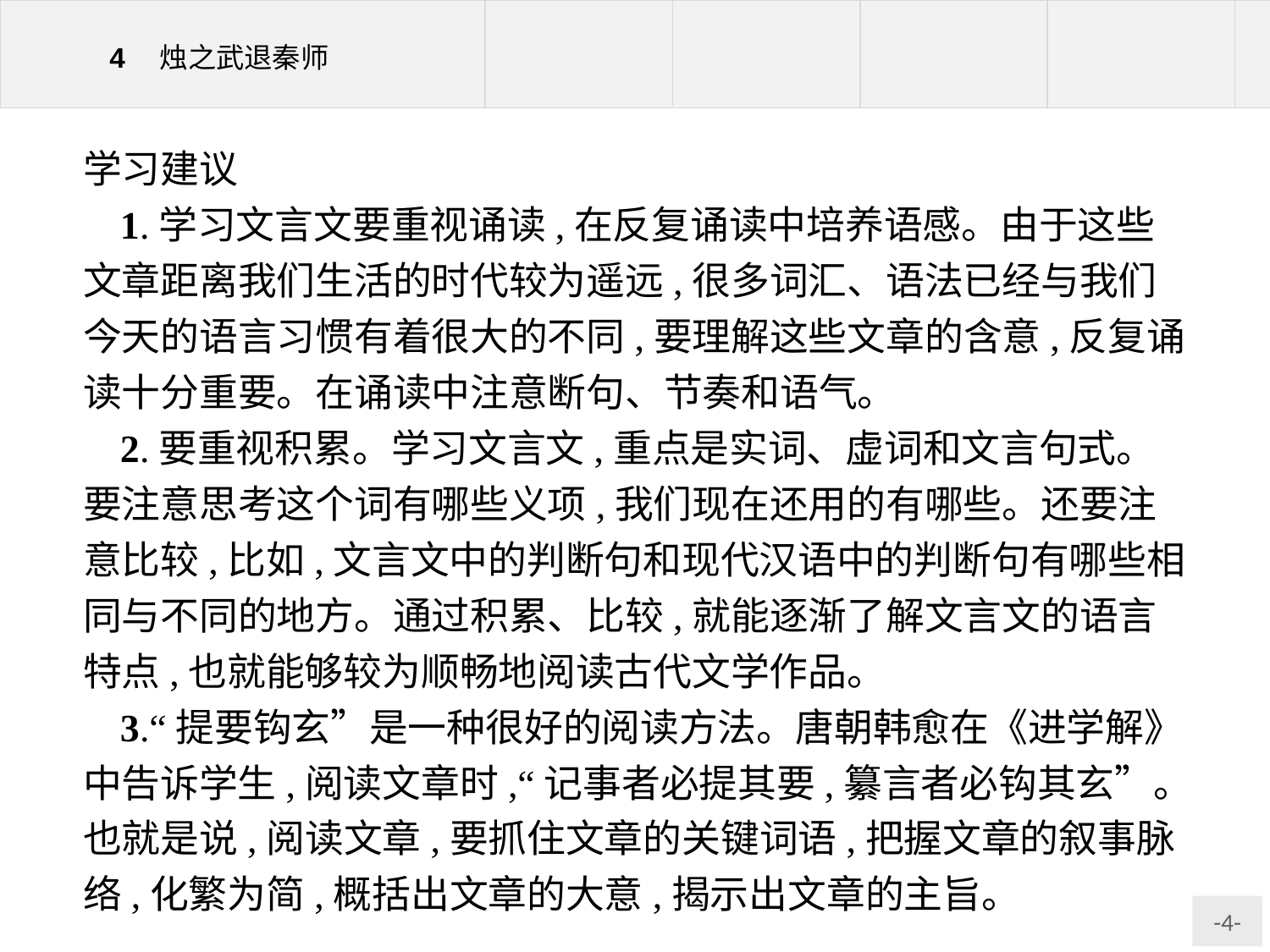

学习建议
1.学习文言文要重视诵读,在反复诵读中培养语感。由于这些文章距离我们生活的时代较为遥远,很多词汇、语法已经与我们今天的语言习惯有着很大的不同,要理解这些文章的含意,反复诵读十分重要。在诵读中注意断句、节奏和语气。
2.要重视积累。学习文言文,重点是实词、虚词和文言句式。要注意思考这个词有哪些义项,我们现在还用的有哪些。还要注意比较,比如,文言文中的判断句和现代汉语中的判断句有哪些相同与不同的地方。通过积累、比较,就能逐渐了解文言文的语言特点,也就能够较为顺畅地阅读古代文学作品。
3.“提要钩玄”是一种很好的阅读方法。唐朝韩愈在《进学解》中告诉学生,阅读文章时,“记事者必提其要,纂言者必钩其玄”。也就是说,阅读文章,要抓住文章的关键词语,把握文章的叙事脉络,化繁为简,概括出文章的大意,揭示出文章的主旨。